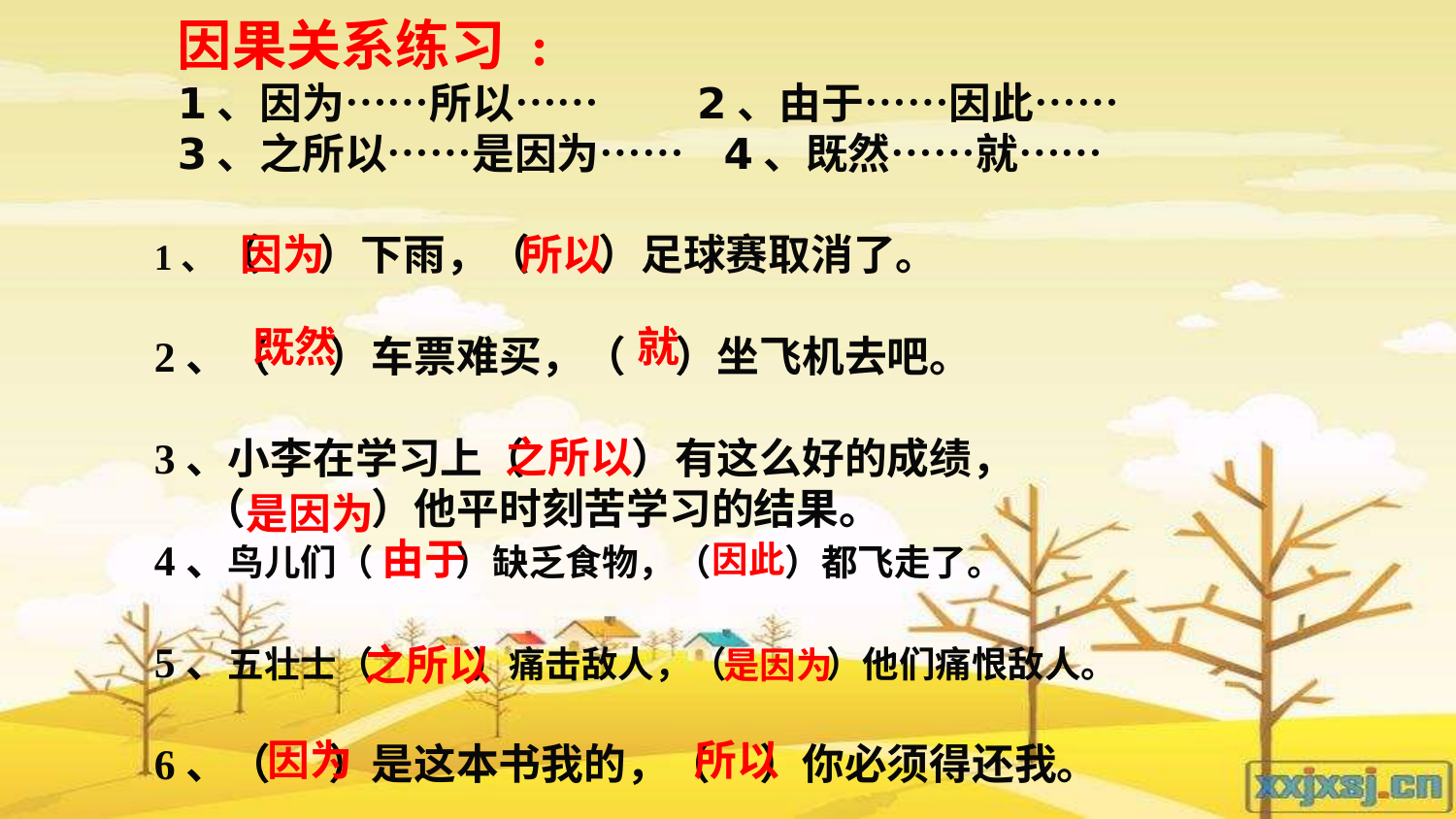

因果关系练习 :
1、因为……所以……         2、由于……因此……
3、之所以……是因为……   4、既然……就……

1、（      ）下雨，（       ）足球赛取消了。

2、（      ）车票难买，（     ）坐飞机去吧。

3、小李在学习上（           ）有这么好的成绩，
    （             ）他平时刻苦学习的结果。
4、鸟儿们（          ）缺乏食物，（         ）都飞走了。

5、五壮士（            ）痛击敌人，（            ）他们痛恨敌人。

6、（      ）是这本书我的，（     ）你必须得还我。

因为
所以
既然
就
之所以
是因为
由于
因此
之所以

是因为
因为
所以